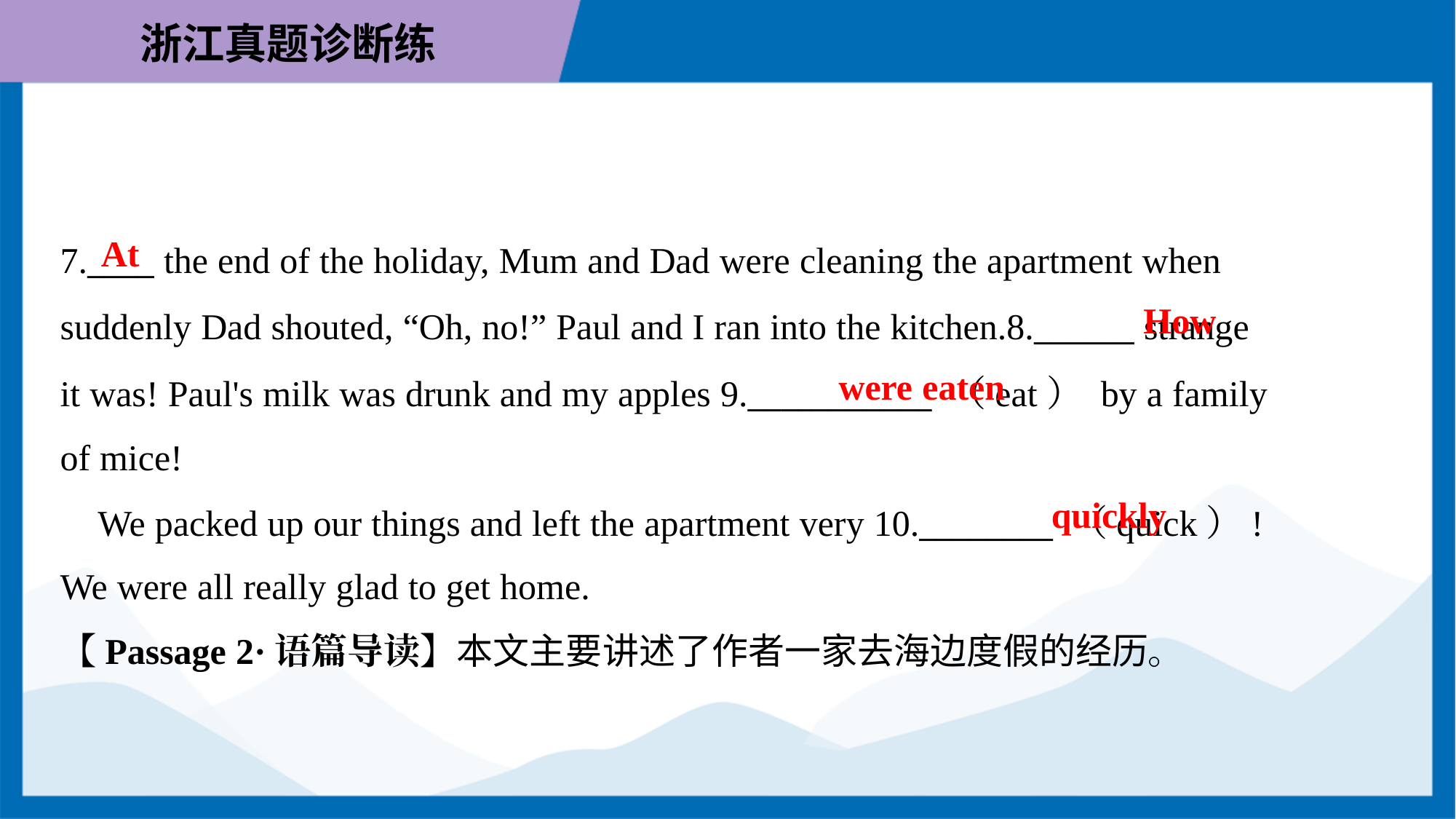

At
7.____ the end of the holiday, Mum and Dad were cleaning the apartment when
suddenly Dad shouted, “Oh, no!” Paul and I ran into the kitchen.8.______ strange
it was! Paul's milk was drunk and my apples 9.___________ （eat） by a family
of mice!
How
were eaten
quickly
    We packed up our things and left the apartment very 10.________ （quick）!
We were all really glad to get home.
【Passage 2·语篇导读】本文主要讲述了作者一家去海边度假的经历。